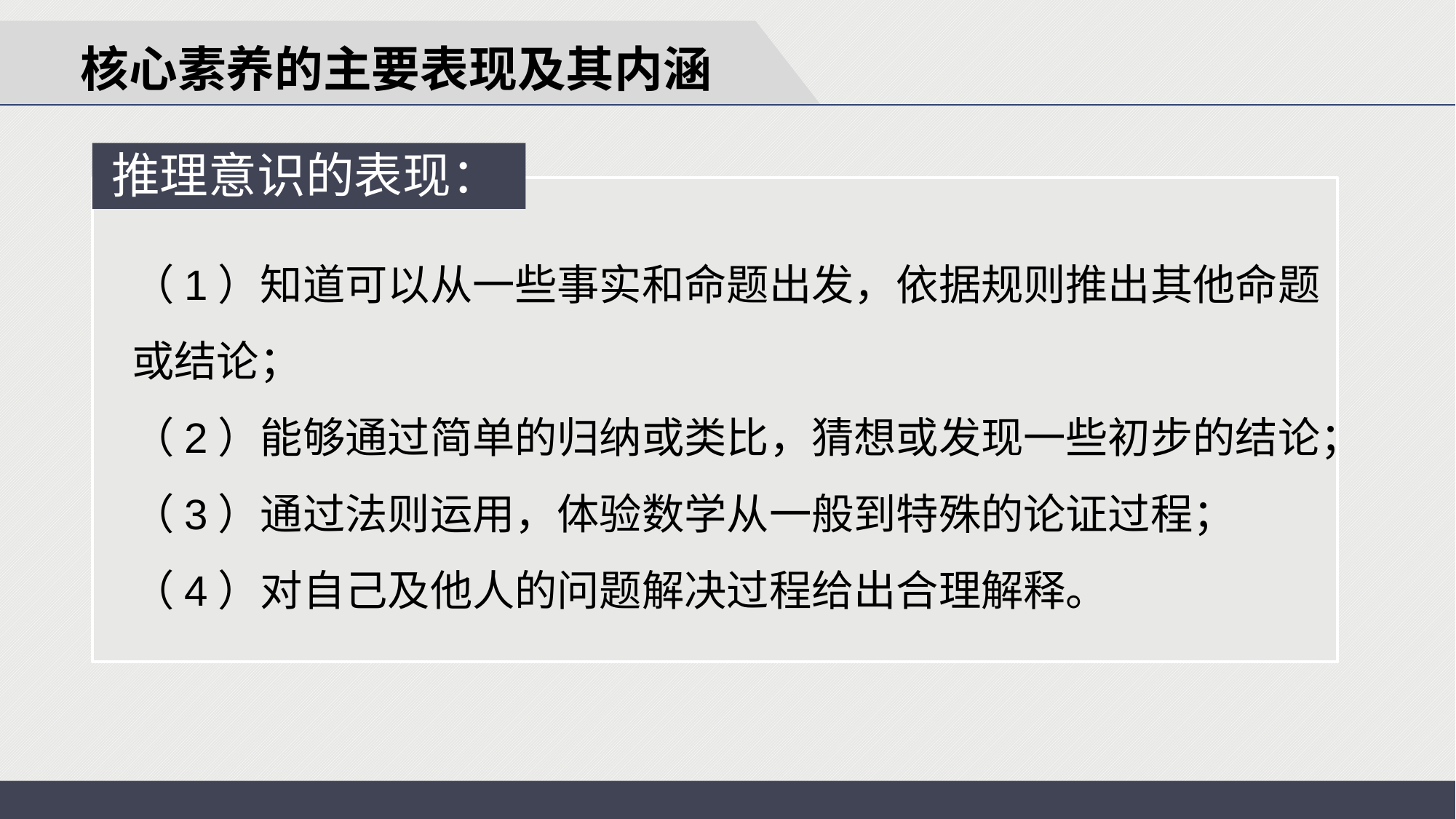

核心素养的主要表现及其内涵
推理意识的表现：

（1）知道可以从一些事实和命题出发，依据规则推出其他命题或结论；
（2）能够通过简单的归纳或类比，猜想或发现一些初步的结论；
（3）通过法则运用，体验数学从一般到特殊的论证过程；
（4）对自己及他人的问题解决过程给出合理解释。